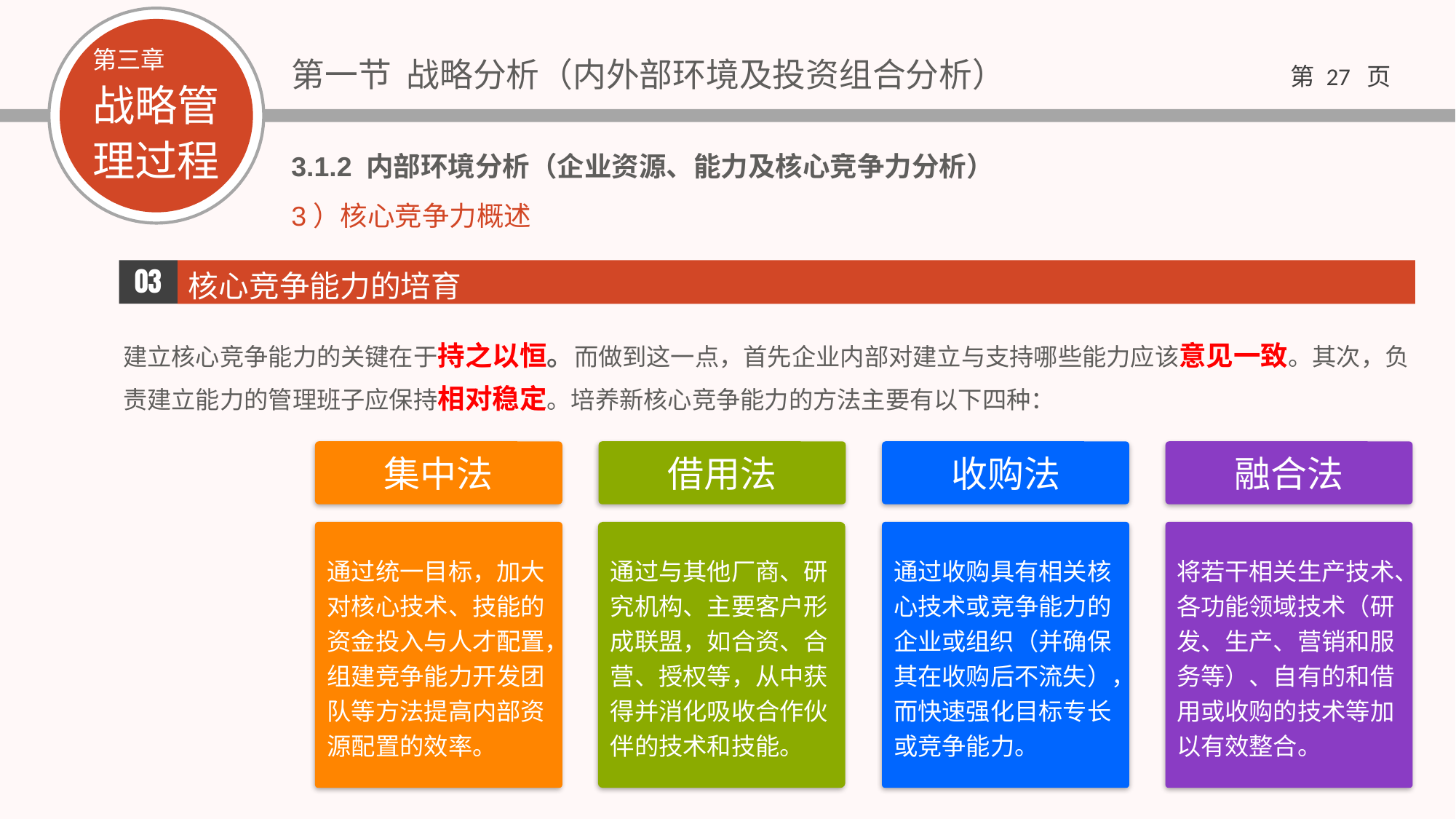

3.1.2 内部环境分析（企业资源、能力及核心竞争力分析）
3）核心竞争力概述
核心竞争能力的培育
03

建立核心竞争能力的关键在于持之以恒。而做到这一点，首先企业内部对建立与支持哪些能力应该意见一致。其次，负责建立能力的管理班子应保持相对稳定。培养新核心竞争能力的方法主要有以下四种：
集中法
借用法
收购法
融合法

通过统一目标，加大对核心技术、技能的资金投入与人才配置，组建竞争能力开发团队等方法提高内部资源配置的效率。
通过与其他厂商、研究机构、主要客户形成联盟，如合资、合营、授权等，从中获得并消化吸收合作伙伴的技术和技能。
通过收购具有相关核心技术或竞争能力的企业或组织（并确保其在收购后不流失），而快速强化目标专长或竞争能力。
将若干相关生产技术、各功能领域技术（研发、生产、营销和服务等）、自有的和借用或收购的技术等加以有效整合。